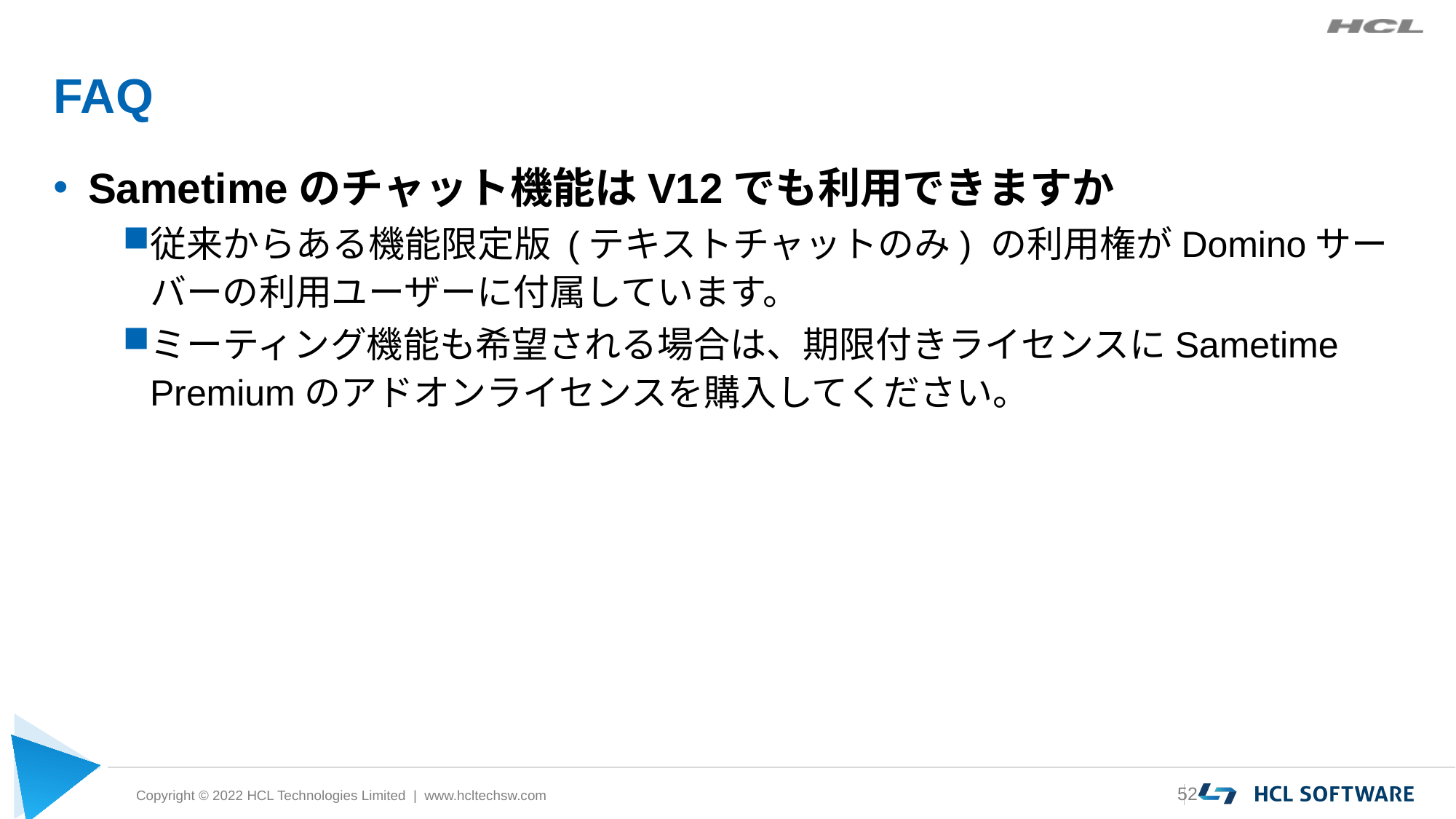

# FAQ
Sametimeのチャット機能はV12でも利用できますか
従来からある機能限定版 (テキストチャットのみ) の利用権がDominoサーバーの利用ユーザーに付属しています。
ミーティング機能も希望される場合は、期限付きライセンスにSametime Premiumのアドオンライセンスを購入してください。